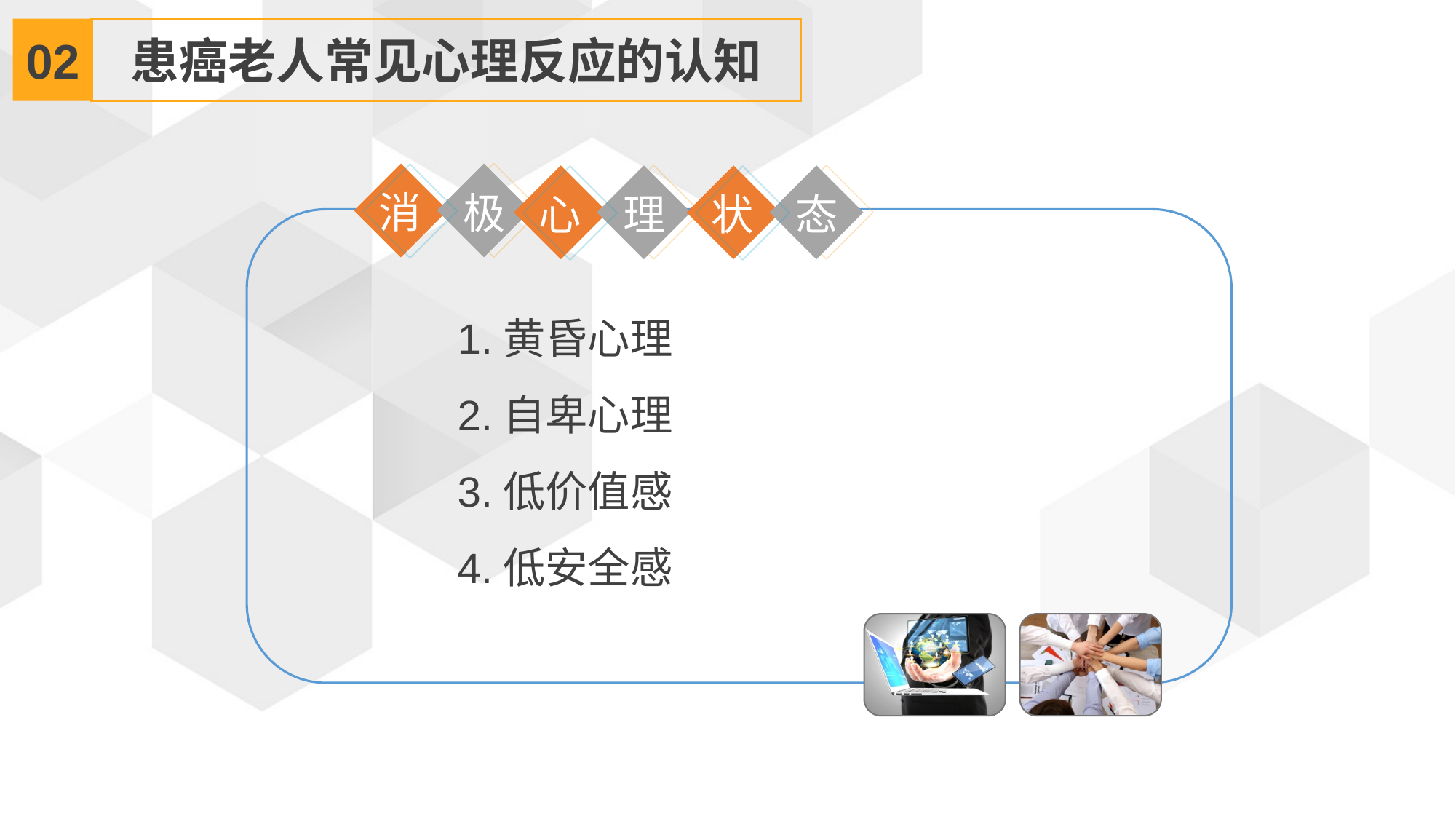

02
患癌老人常见心理反应的认知

消

极

心

状

理

态

1.黄昏心理
2.自卑心理
3.低价值感
4.低安全感